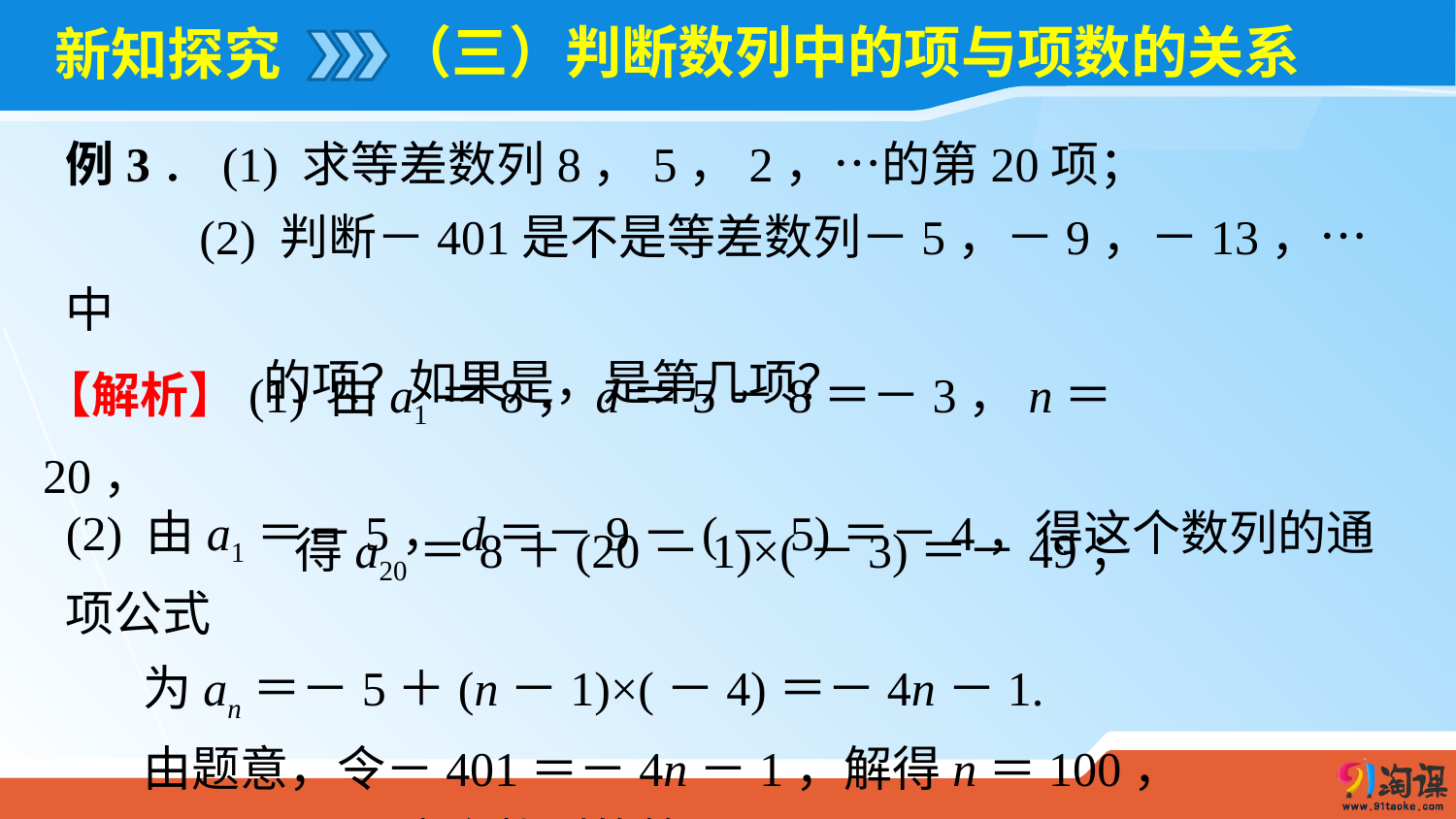

（三）判断数列中的项与项数的关系
# 新知探究
例3．(1) 求等差数列8，5，2，…的第20项；
           (2) 判断－401是不是等差数列－5，－9，－13，…中
                 的项？如果是，是第几项？

【解析】(1) 由a1＝8，d＝5－8＝－3，n＝20，
                      得a20＝8＋(20－1)×(－3)＝－49；
(2) 由a1＝－5，d＝－9－(－5)＝－4，得这个数列的通项公式
      为an＝－5＋(n－1)×(－4)＝－4n－1.
      由题意，令－401＝－4n－1，解得n＝100，
      ∴ －401是这个数列的第100项．